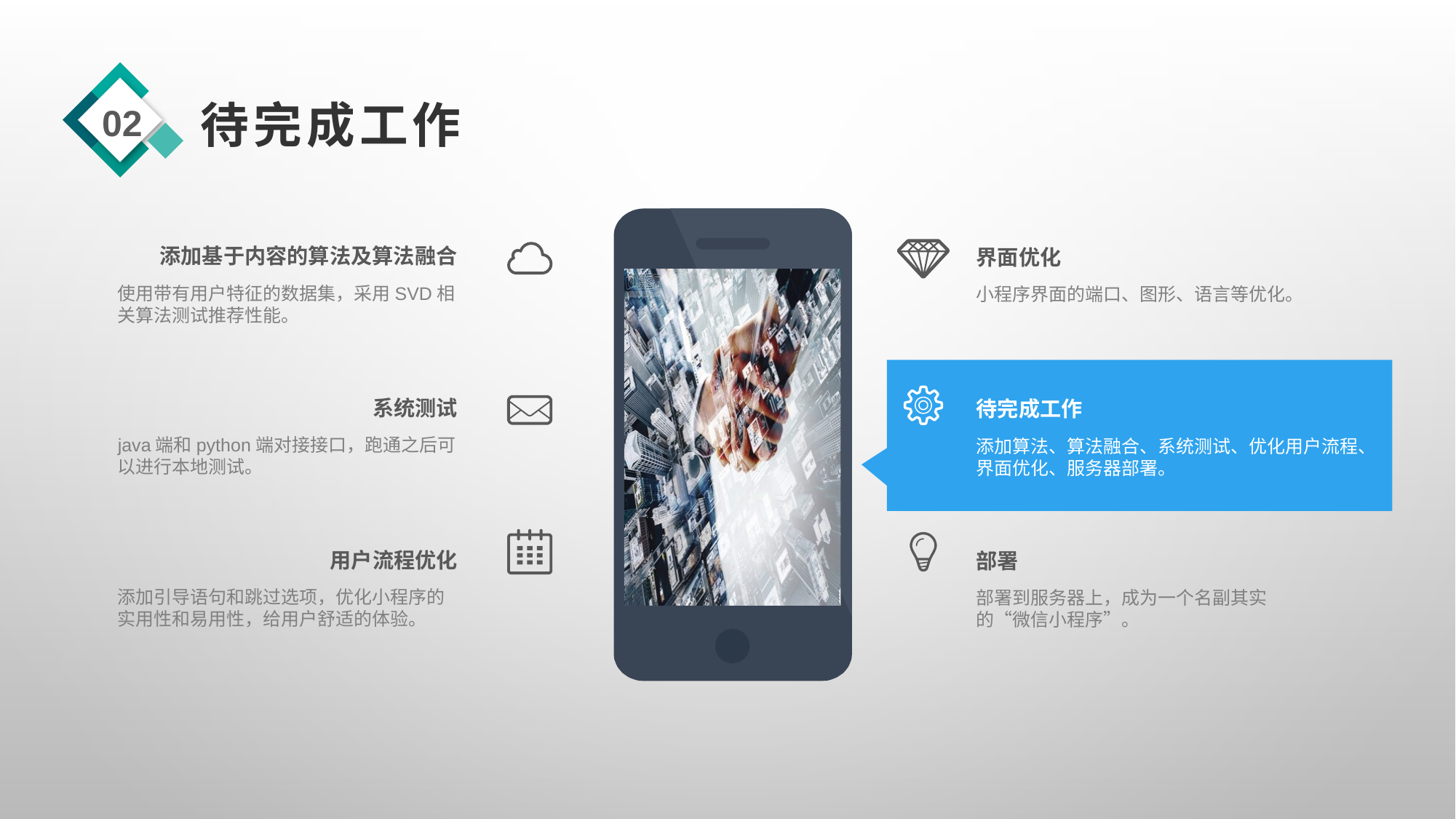

02
待完成工作

添加基于内容的算法及算法融合

界面优化

使用带有用户特征的数据集，采用SVD相关算法测试推荐性能。
小程序界面的端口、图形、语言等优化。

系统测试
待完成工作

java端和python端对接接口，跑通之后可以进行本地测试。
添加算法、算法融合、系统测试、优化用户流程、界面优化、服务器部署。

用户流程优化
部署
添加引导语句和跳过选项，优化小程序的实用性和易用性，给用户舒适的体验。
部署到服务器上，成为一个名副其实的“微信小程序”。